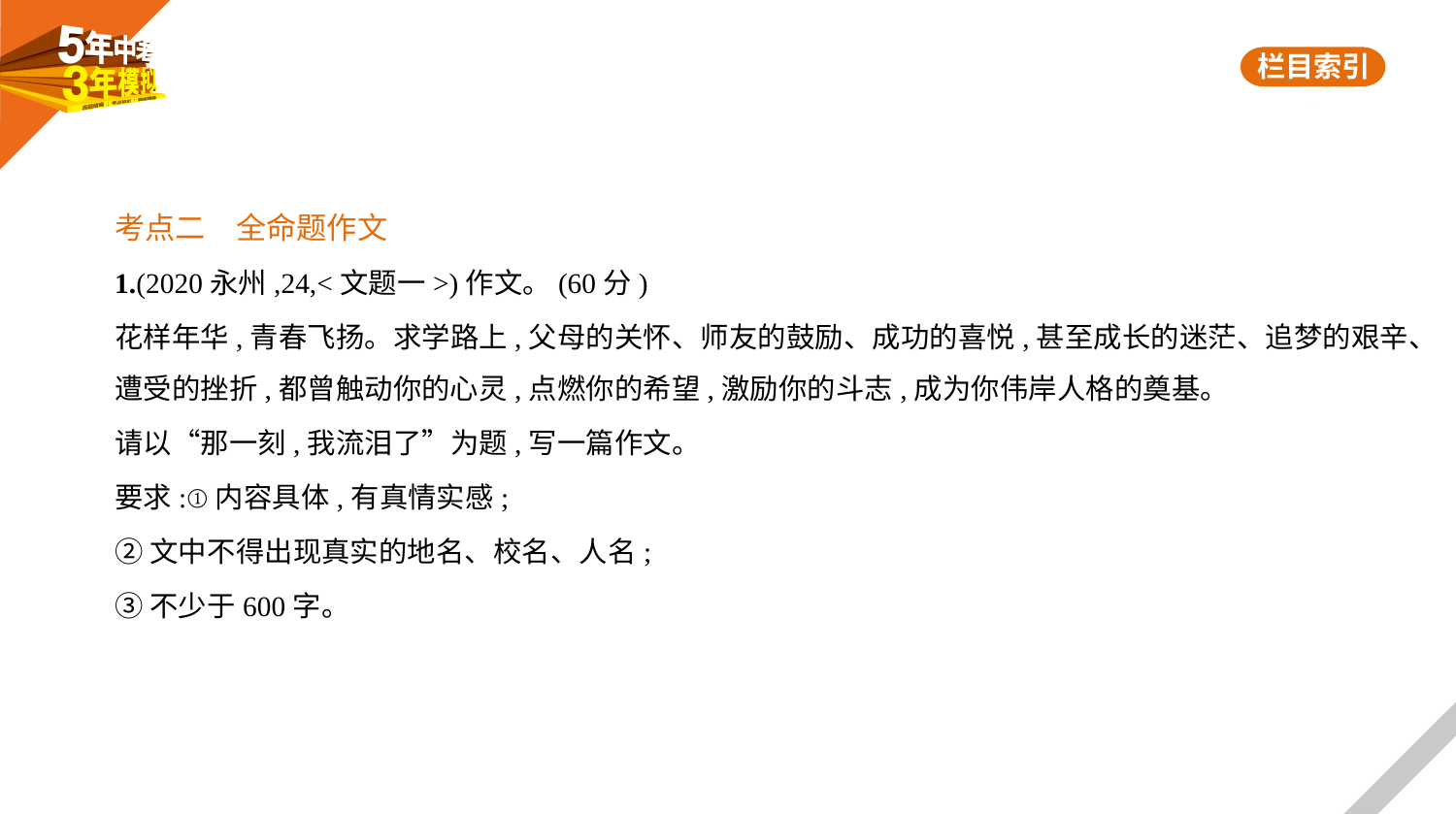

考点二　全命题作文
1.(2020永州,24,<文题一>)作文。(60分)
花样年华,青春飞扬。求学路上,父母的关怀、师友的鼓励、成功的喜悦,甚至成长的迷茫、追梦的艰辛、
遭受的挫折,都曾触动你的心灵,点燃你的希望,激励你的斗志,成为你伟岸人格的奠基。
请以“那一刻,我流泪了”为题,写一篇作文。
要求:①内容具体,有真情实感;
②文中不得出现真实的地名、校名、人名;
③不少于600字。